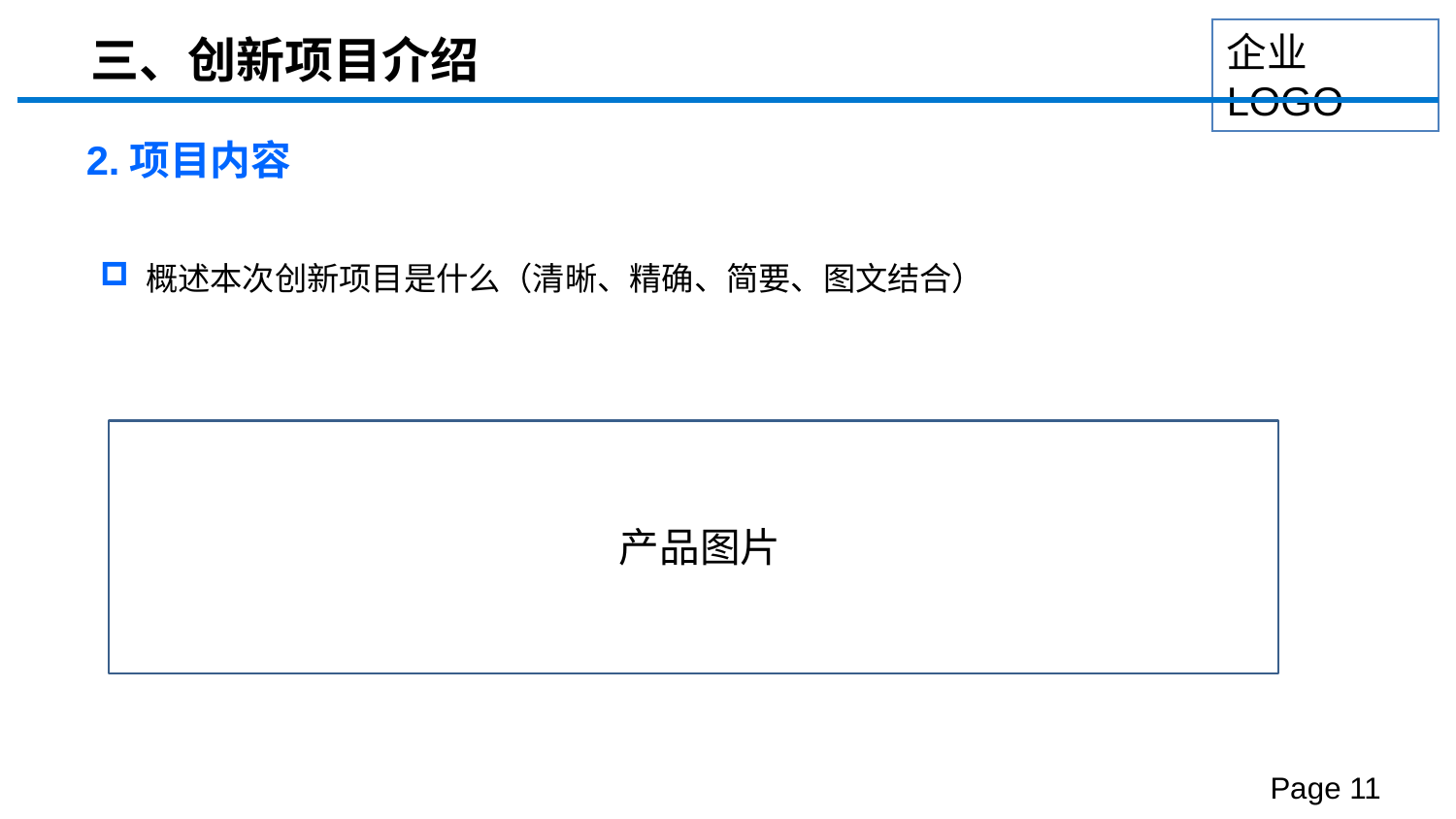

三、创新项目介绍
2.项目内容
概述本次创新项目是什么（清晰、精确、简要、图文结合）

产品图片
Page 11